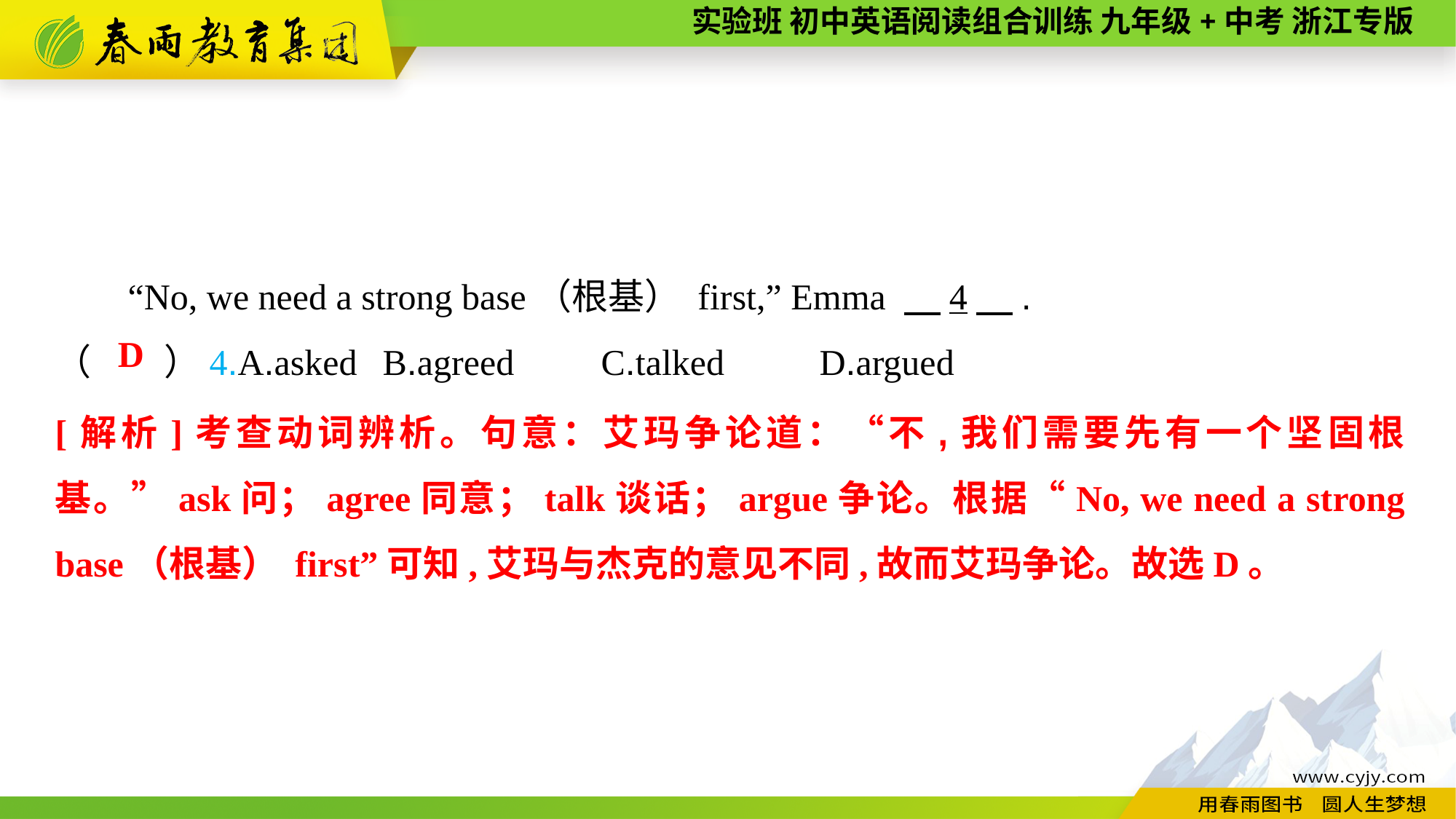

“No, we need a strong base（根基） first,” Emma 　4　.
（　　）4.A.asked	B.agreed	C.talked	D.argued
D
[解析]考查动词辨析。句意：艾玛争论道：“不,我们需要先有一个坚固根基。”ask问；agree同意；talk谈话；argue争论。根据“No, we need a strong base（根基） first”可知,艾玛与杰克的意见不同,故而艾玛争论。故选D。